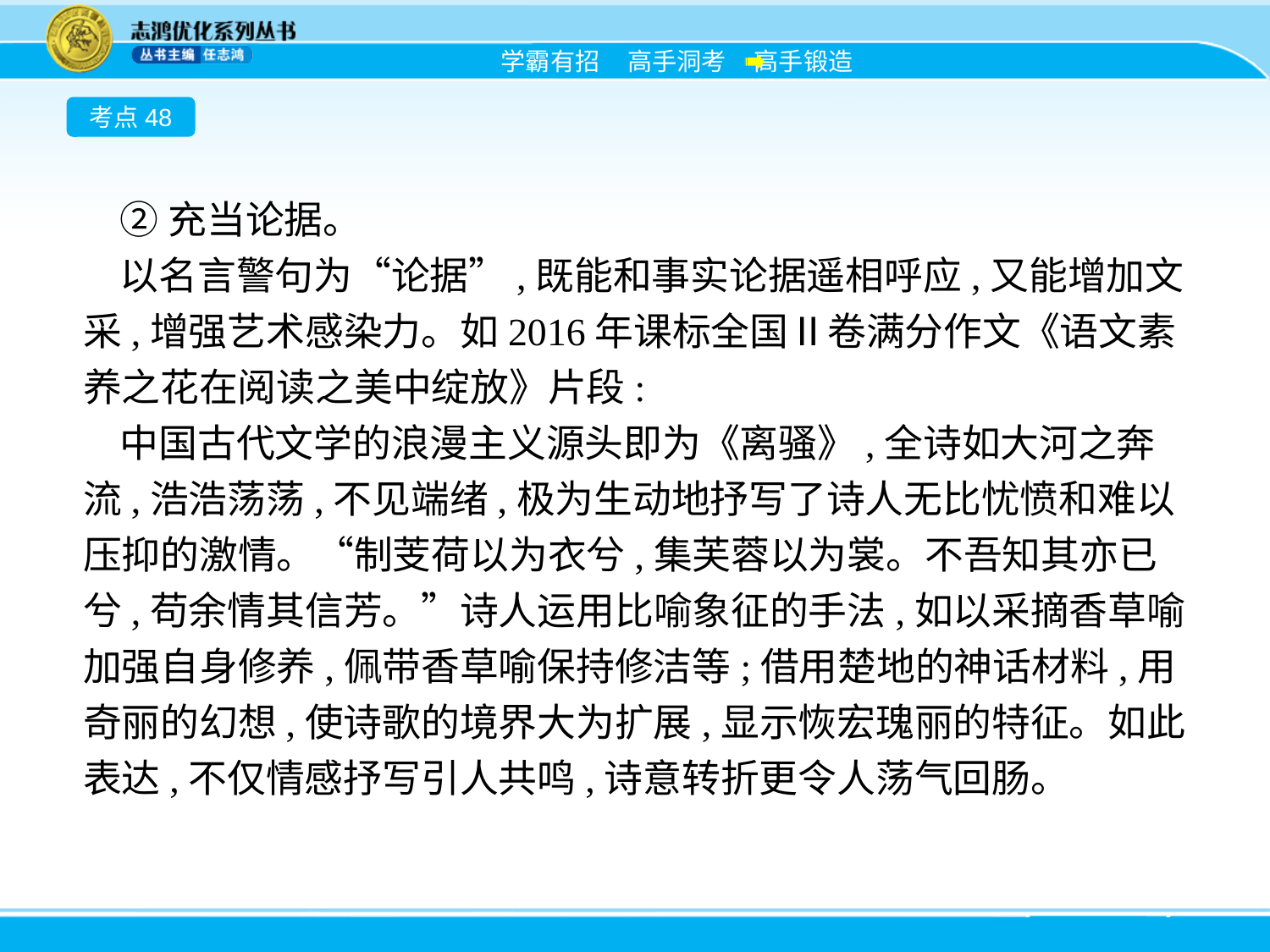

考点48
②充当论据。
以名言警句为“论据”,既能和事实论据遥相呼应,又能增加文采,增强艺术感染力。如2016年课标全国Ⅱ卷满分作文《语文素养之花在阅读之美中绽放》片段:
中国古代文学的浪漫主义源头即为《离骚》,全诗如大河之奔流,浩浩荡荡,不见端绪,极为生动地抒写了诗人无比忧愤和难以压抑的激情。“制芰荷以为衣兮,集芙蓉以为裳。不吾知其亦已兮,苟余情其信芳。”诗人运用比喻象征的手法,如以采摘香草喻加强自身修养,佩带香草喻保持修洁等;借用楚地的神话材料,用奇丽的幻想,使诗歌的境界大为扩展,显示恢宏瑰丽的特征。如此表达,不仅情感抒写引人共鸣,诗意转折更令人荡气回肠。